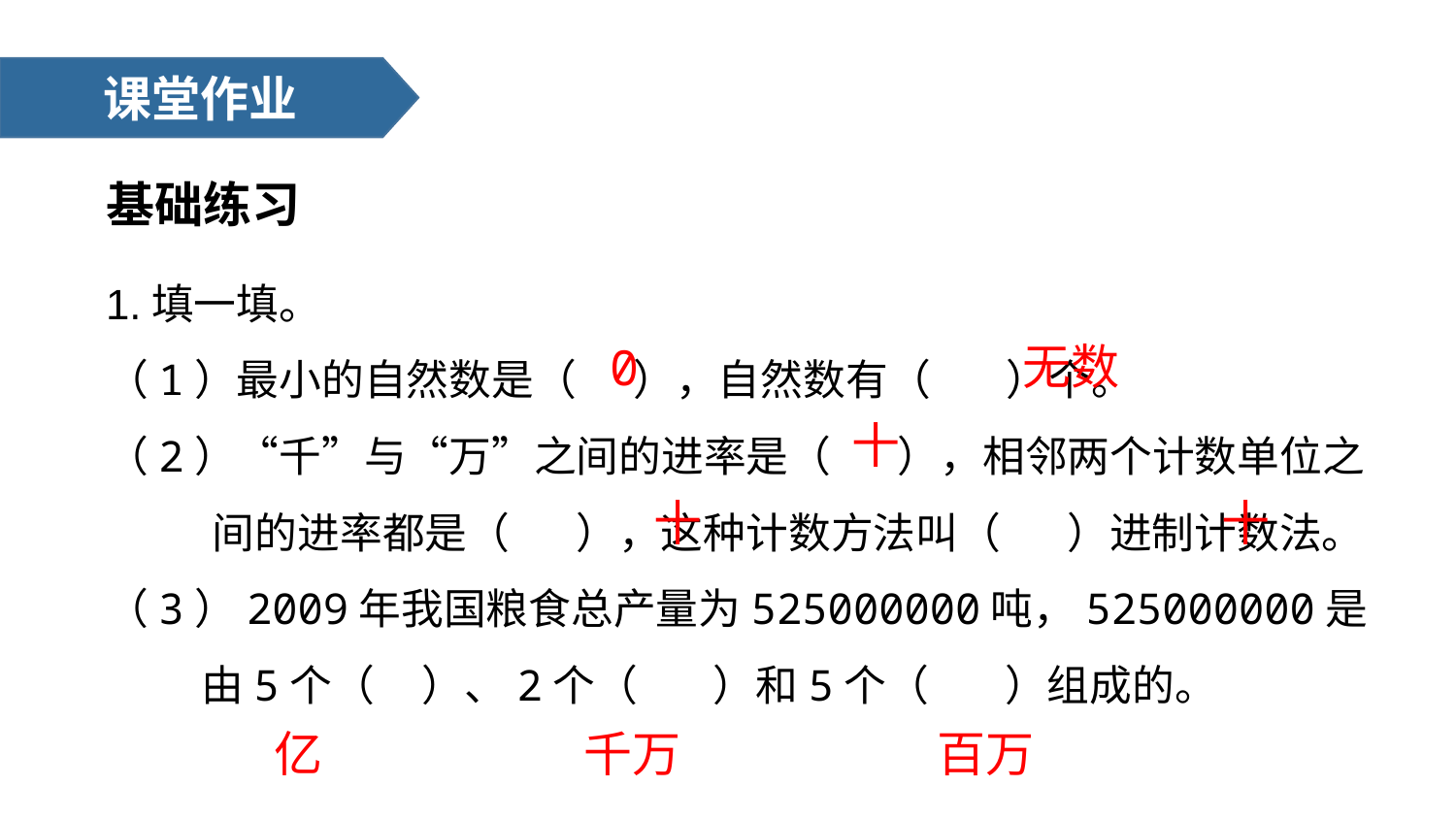

课堂作业
基础练习
1.填一填。
（1）最小的自然数是（      ），自然数有（        ）个。
（2）“千”与“万”之间的进率是（       ），相邻两个计数单位之间的进率都是（       ），这种计数方法叫（       ）进制计数法。
（3）2009年我国粮食总产量为525000000吨，525000000是由5个（     ）、2个（        ）和5个（        ）组成的。
无数
0
十
十
十
亿
千万
百万